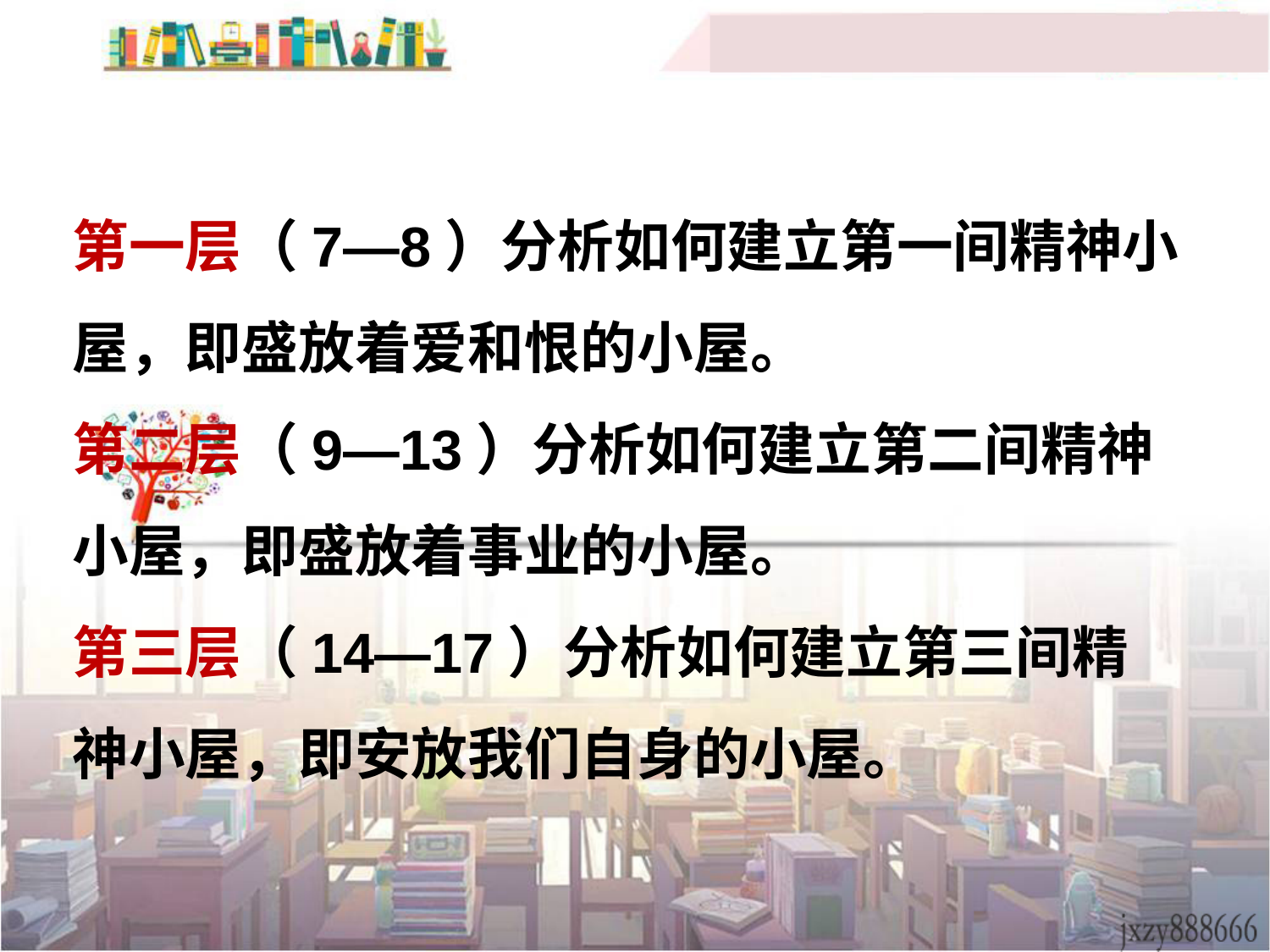

第一层（7—8）分析如何建立第一间精神小屋，即盛放着爱和恨的小屋。
第二层（9—13）分析如何建立第二间精神小屋，即盛放着事业的小屋。
第三层（14—17）分析如何建立第三间精神小屋，即安放我们自身的小屋。